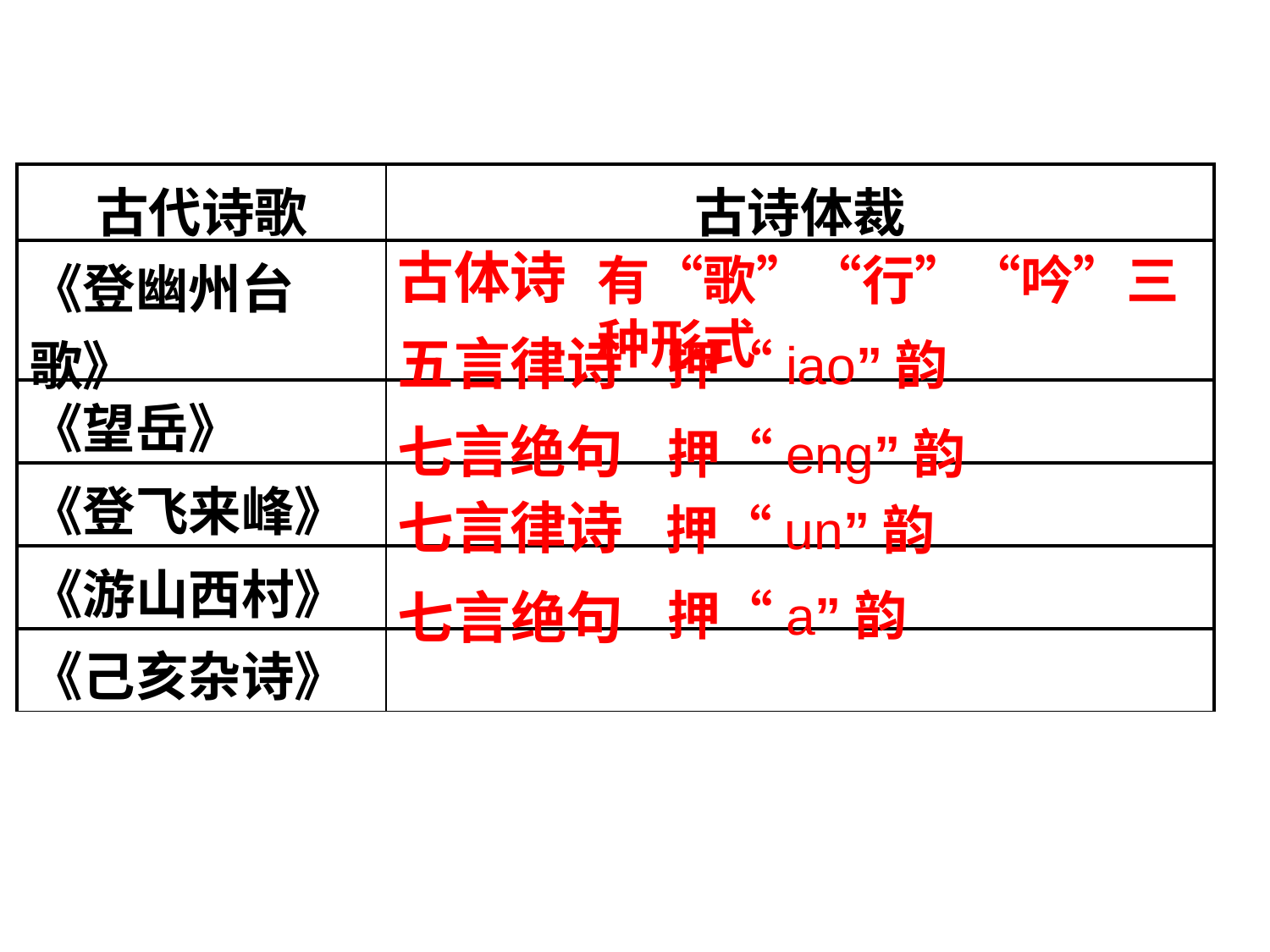

| 古代诗歌 | 古诗体裁 |
| --- | --- |
| 《登幽州台歌》 |  |
| 《望岳》 |  |
| 《登飞来峰》 |  |
| 《游山西村》 |  |
| 《己亥杂诗》 |  |
古体诗
有“歌”“行”“吟”三种形式
五言律诗
押“iao”韵
七言绝句
押“eng”韵
七言律诗
押“un”韵

七言绝句
押“a”韵